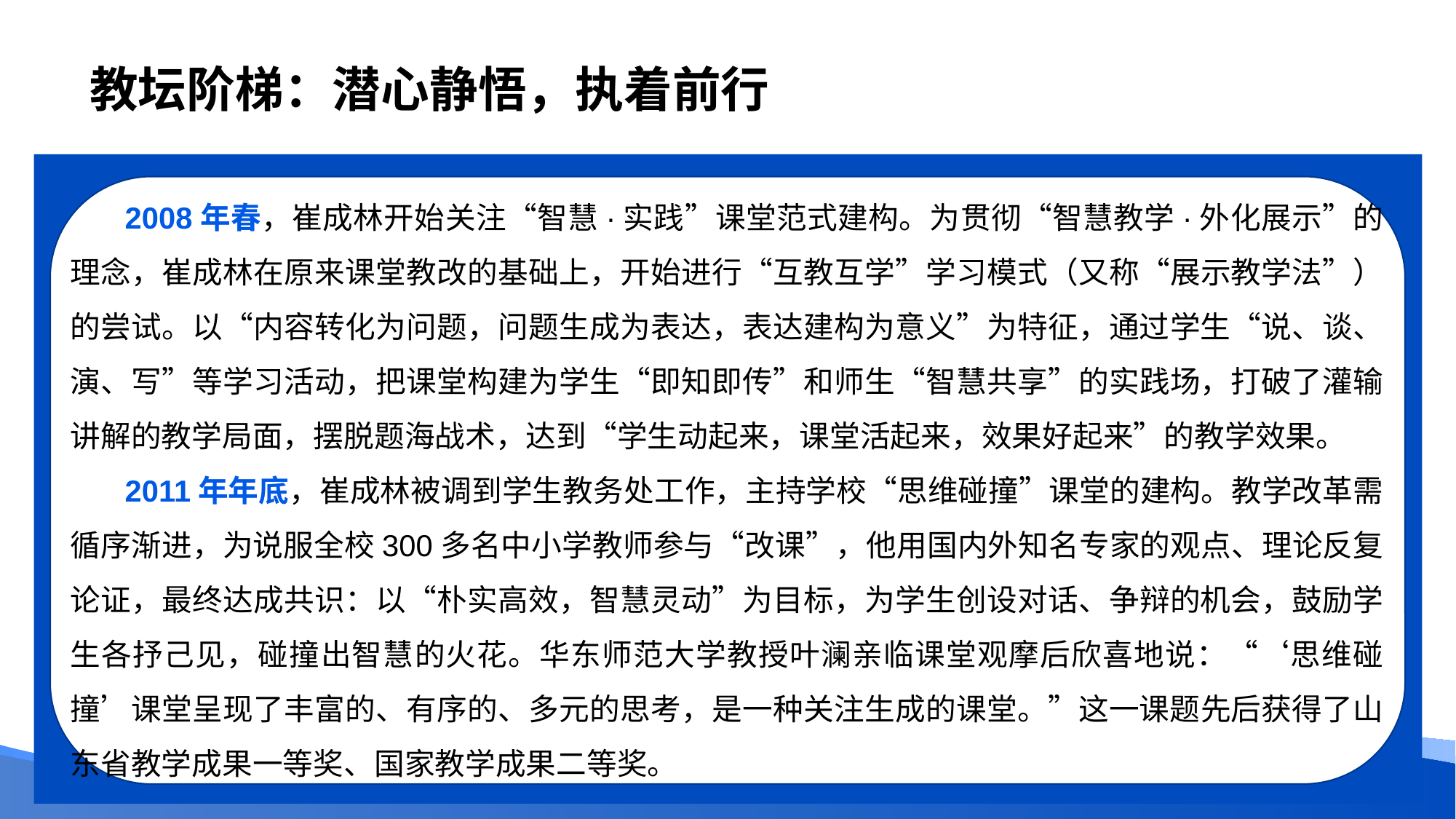

# 教坛阶梯：潜心静悟，执着前行

2008年春，崔成林开始关注“智慧·实践”课堂范式建构。为贯彻“智慧教学·外化展示”的理念，崔成林在原来课堂教改的基础上，开始进行“互教互学”学习模式（又称“展示教学法”）的尝试。以“内容转化为问题，问题生成为表达，表达建构为意义”为特征，通过学生“说、谈、演、写”等学习活动，把课堂构建为学生“即知即传”和师生“智慧共享”的实践场，打破了灌输讲解的教学局面，摆脱题海战术，达到“学生动起来，课堂活起来，效果好起来”的教学效果。
2011年年底，崔成林被调到学生教务处工作，主持学校“思维碰撞”课堂的建构。教学改革需循序渐进，为说服全校300多名中小学教师参与“改课”，他用国内外知名专家的观点、理论反复论证，最终达成共识：以“朴实高效，智慧灵动”为目标，为学生创设对话、争辩的机会，鼓励学生各抒己见，碰撞出智慧的火花。华东师范大学教授叶澜亲临课堂观摩后欣喜地说：“‘思维碰撞’课堂呈现了丰富的、有序的、多元的思考，是一种关注生成的课堂。”这一课题先后获得了山东省教学成果一等奖、国家教学成果二等奖。